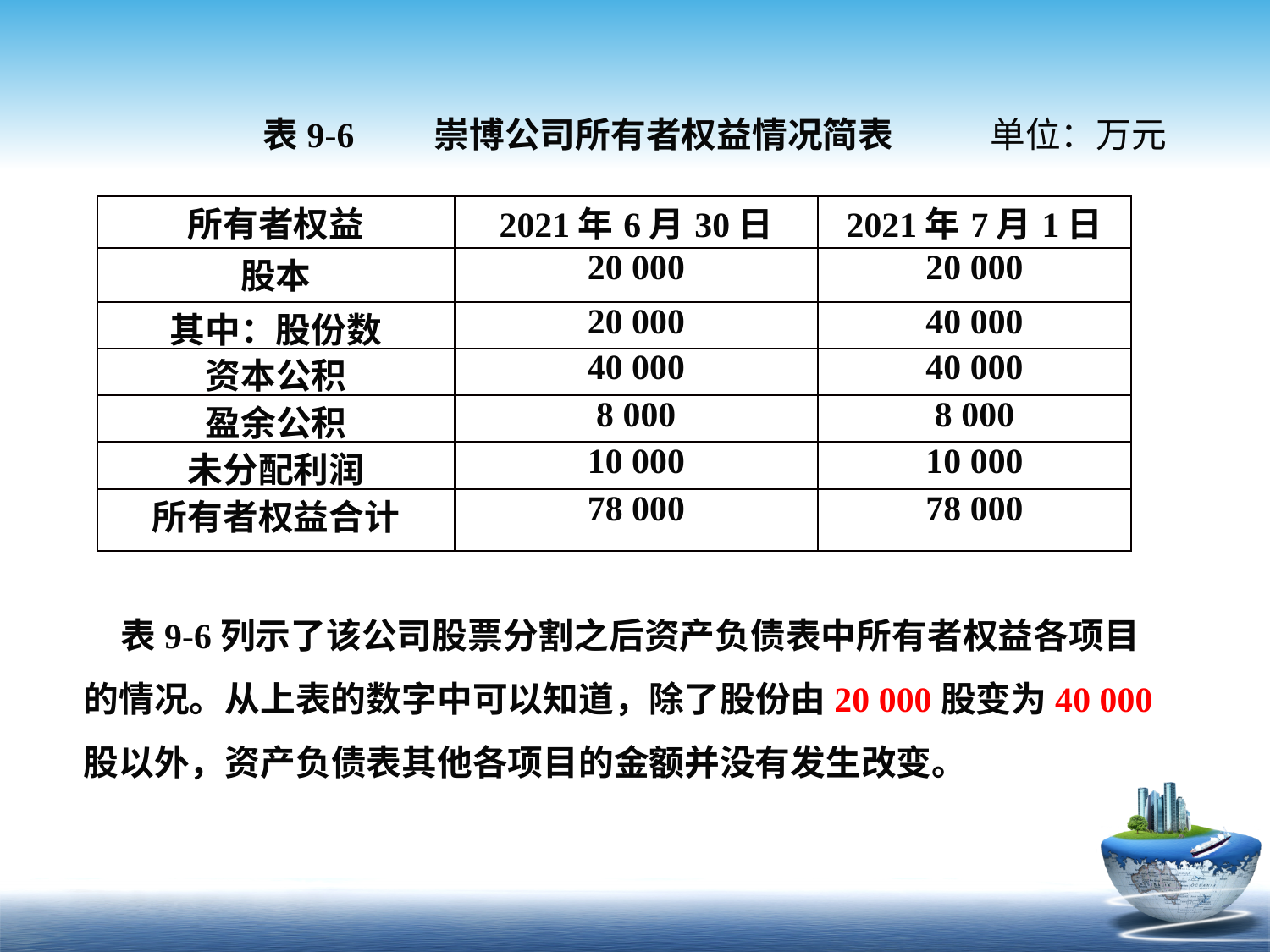

表9-6        崇博公司所有者权益情况简表            单位：万元
| 所有者权益 | 2021年6月30日 | 2021年7月1日 |
| --- | --- | --- |
| 股本 | 20 000 | 20 000 |
| 其中：股份数 | 20 000 | 40 000 |
| 资本公积 | 40 000 | 40 000 |
| 盈余公积 | 8 000 | 8 000 |
| 未分配利润 | 10 000 | 10 000 |
| 所有者权益合计 | 78 000 | 78 000 |
表9-6列示了该公司股票分割之后资产负债表中所有者权益各项目的情况。从上表的数字中可以知道，除了股份由20 000股变为40 000股以外，资产负债表其他各项目的金额并没有发生改变。